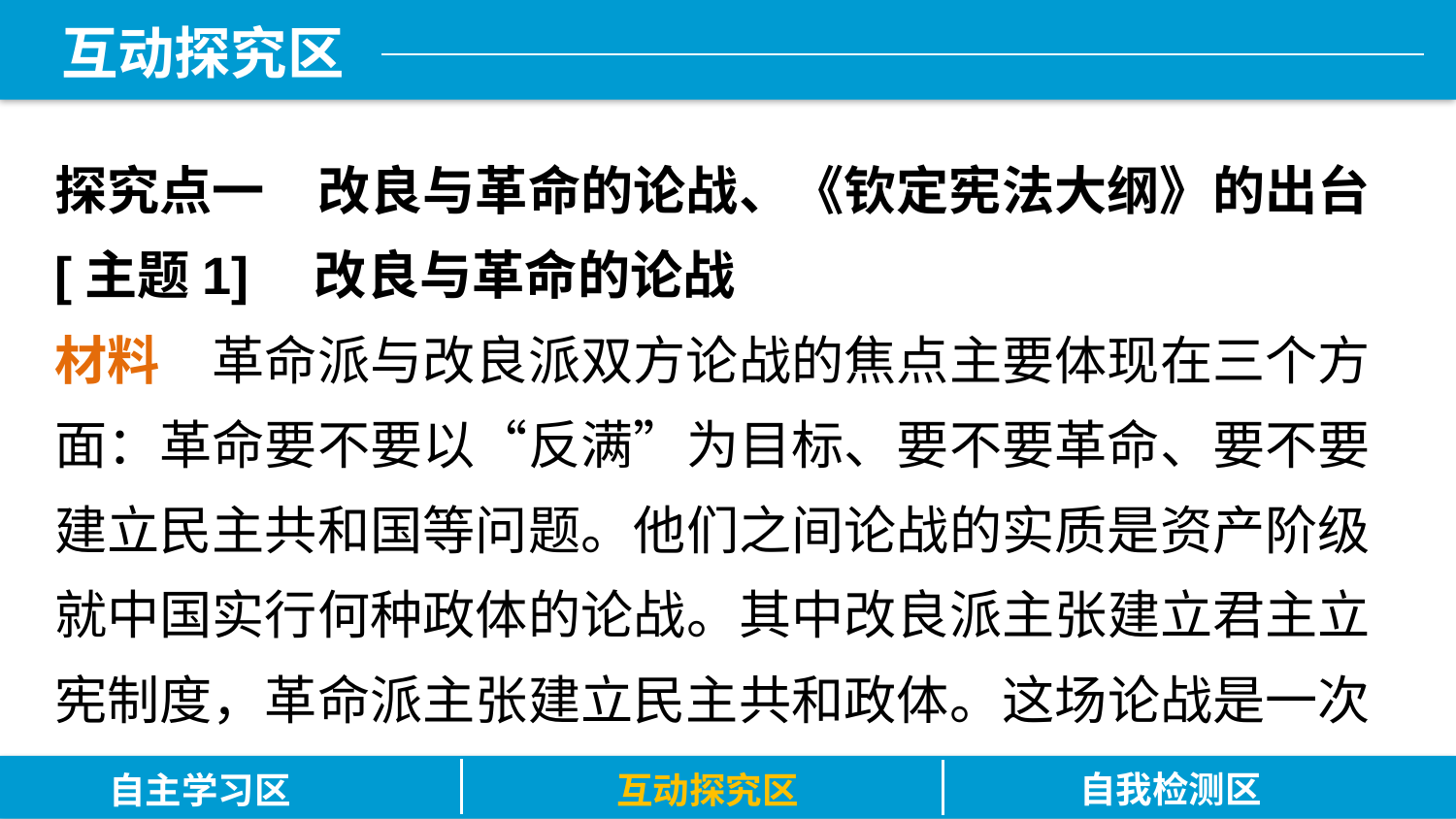

探究点一　改良与革命的论战、《钦定宪法大纲》的出台
[主题1]　改良与革命的论战
材料　革命派与改良派双方论战的焦点主要体现在三个方面：革命要不要以“反满”为目标、要不要革命、要不要建立民主共和国等问题。他们之间论战的实质是资产阶级就中国实行何种政体的论战。其中改良派主张建立君主立宪制度，革命派主张建立民主共和政体。这场论战是一次
自我检测区
自主学习区
互动探究区